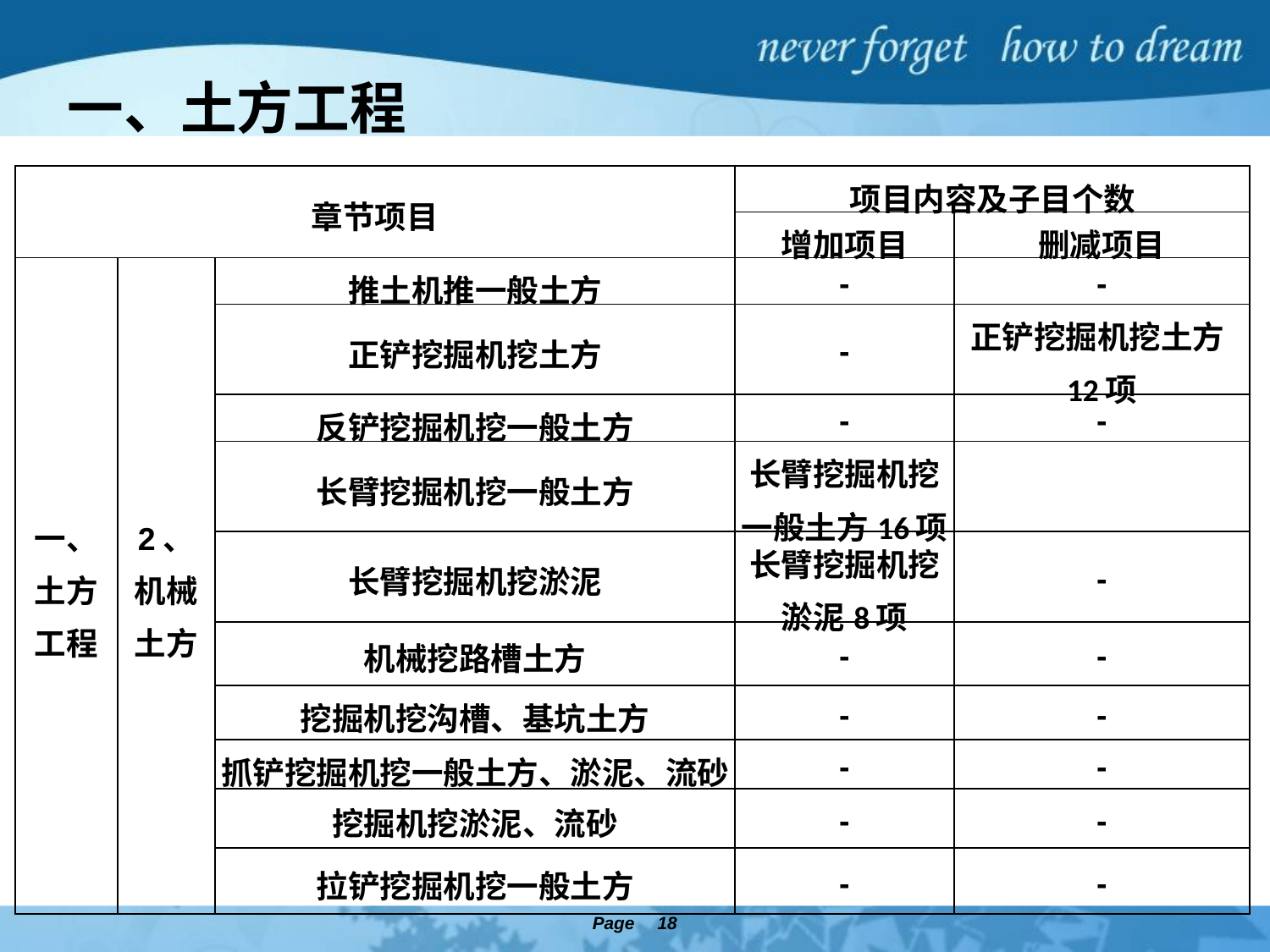

一、土方工程
| 章节项目 |  |  | 项目内容及子目个数 |  |
| --- | --- | --- | --- | --- |
|  |  |  | 增加项目 | 删减项目 |
| 一、 土方 工程 | 2、 机械土方 | 推土机推一般土方 | - | - |
|  |  | 正铲挖掘机挖土方 | - | 正铲挖掘机挖土方12项 |
|  |  | 反铲挖掘机挖一般土方 | - | - |
|  |  | 长臂挖掘机挖一般土方 | 长臂挖掘机挖一般土方16项 |  |
|  |  | 长臂挖掘机挖淤泥 | 长臂挖掘机挖淤泥8项 | - |
|  |  | 机械挖路槽土方 | - | - |
|  |  | 挖掘机挖沟槽、基坑土方 | - | - |
|  |  | 抓铲挖掘机挖一般土方、淤泥、流砂 | - | - |
|  |  | 挖掘机挖淤泥、流砂 | - | - |
|  |  | 拉铲挖掘机挖一般土方 | - | - |